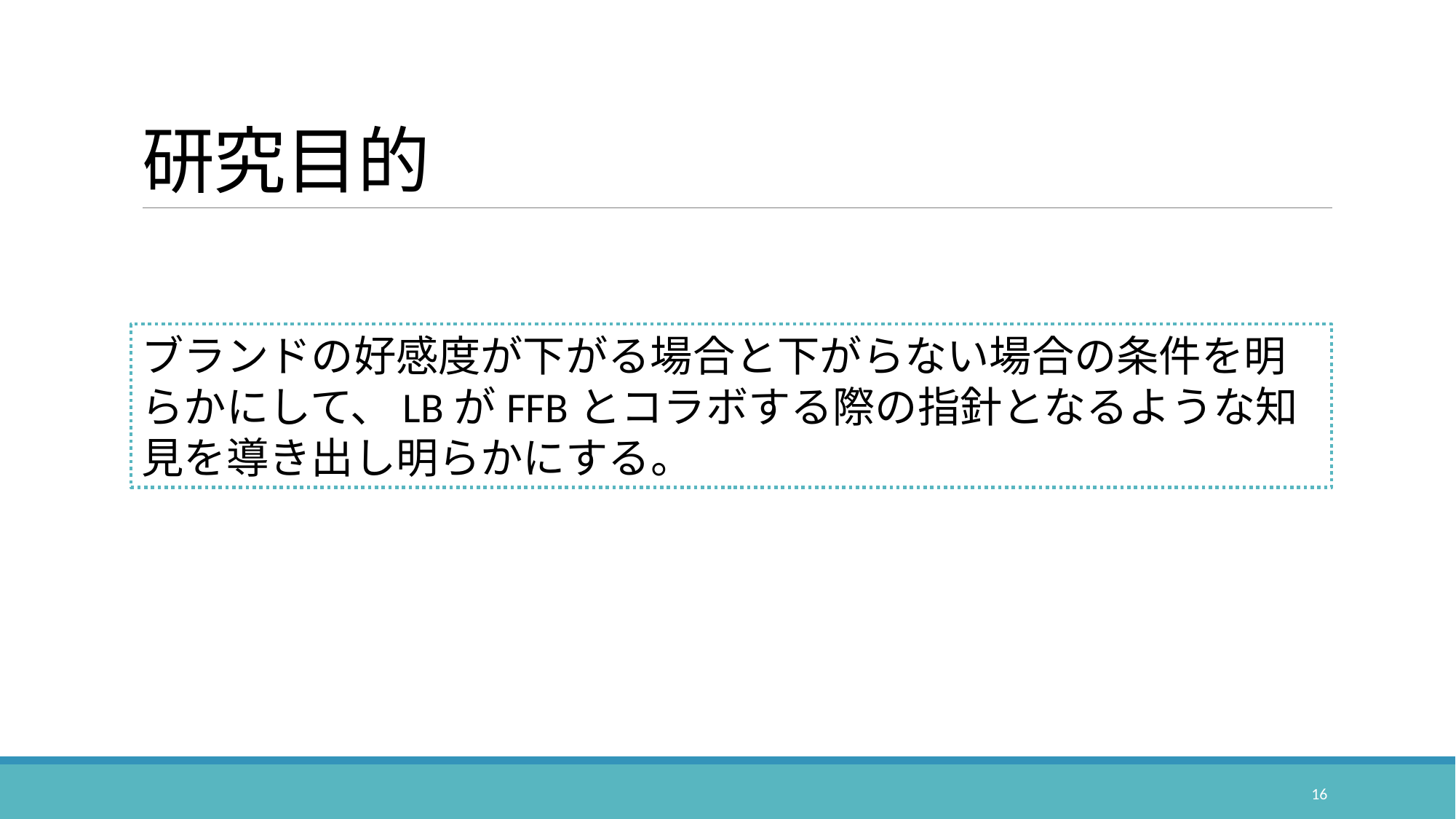

# 研究目的
ブランドの好感度が下がる場合と下がらない場合の条件を明らかにして、LBがFFBとコラボする際の指針となるような知見を導き出し明らかにする。
16